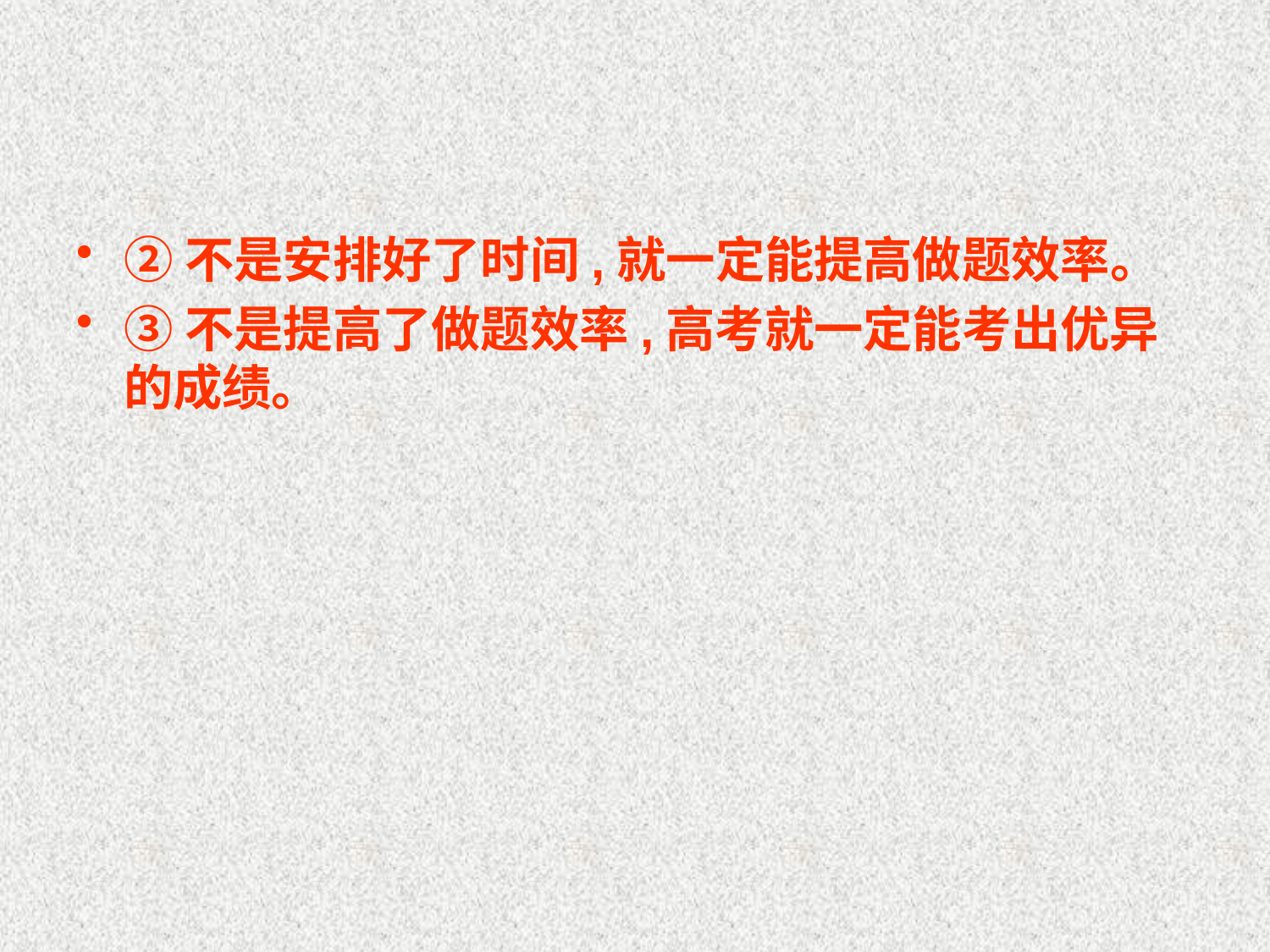

#
②不是安排好了时间,就一定能提高做题效率。
③不是提高了做题效率,高考就一定能考出优异的成绩。